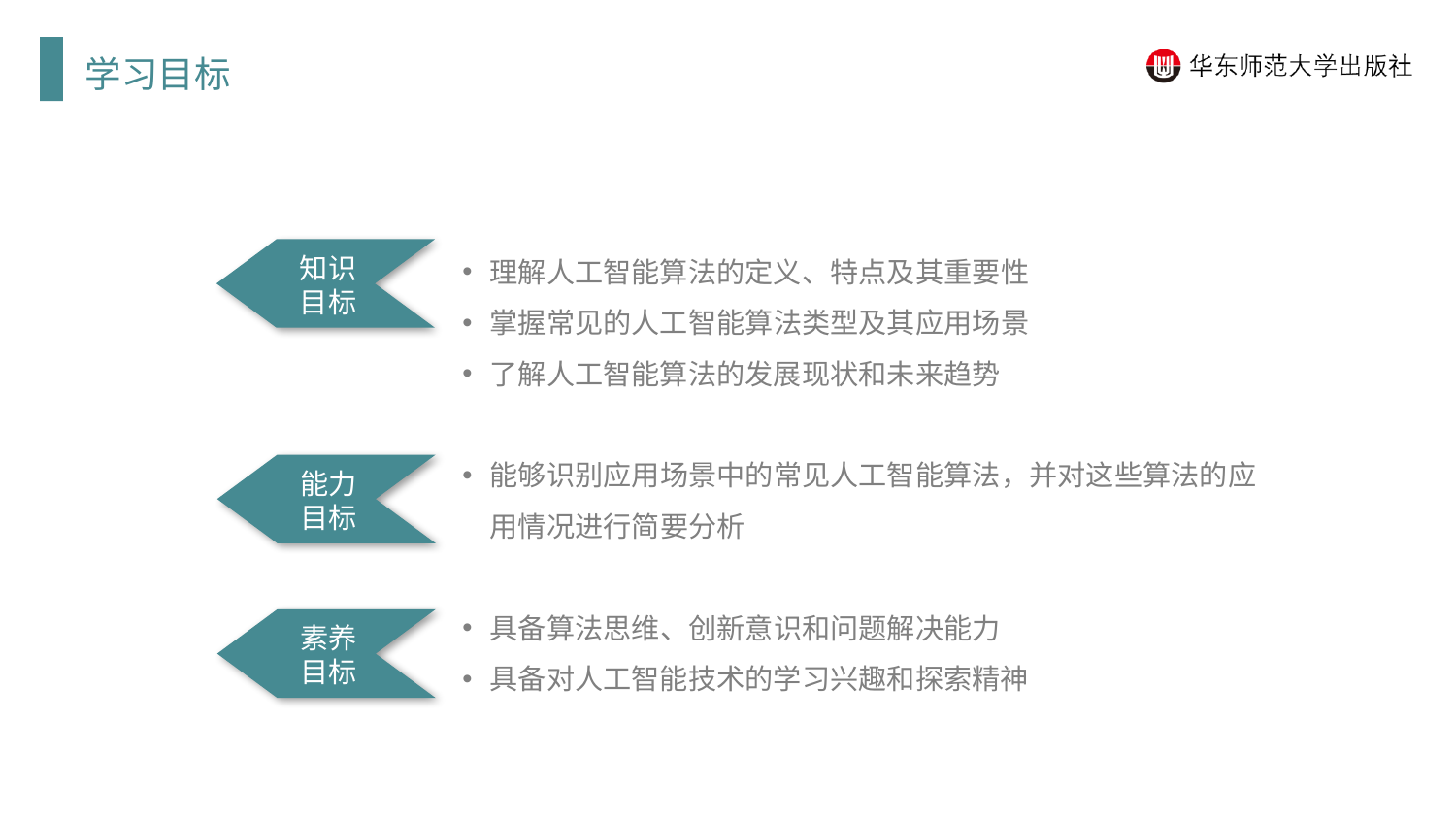

学习目标
理解人工智能算法的定义、特点及其重要性
掌握常见的人工智能算法类型及其应用场景
了解人工智能算法的发展现状和未来趋势

能够识别应用场景中的常见人工智能算法，并对这些算法的应用情况进行简要分析

具备算法思维、创新意识和问题解决能力
具备对人工智能技术的学习兴趣和探索精神

知识目标

能力目标

素养目标